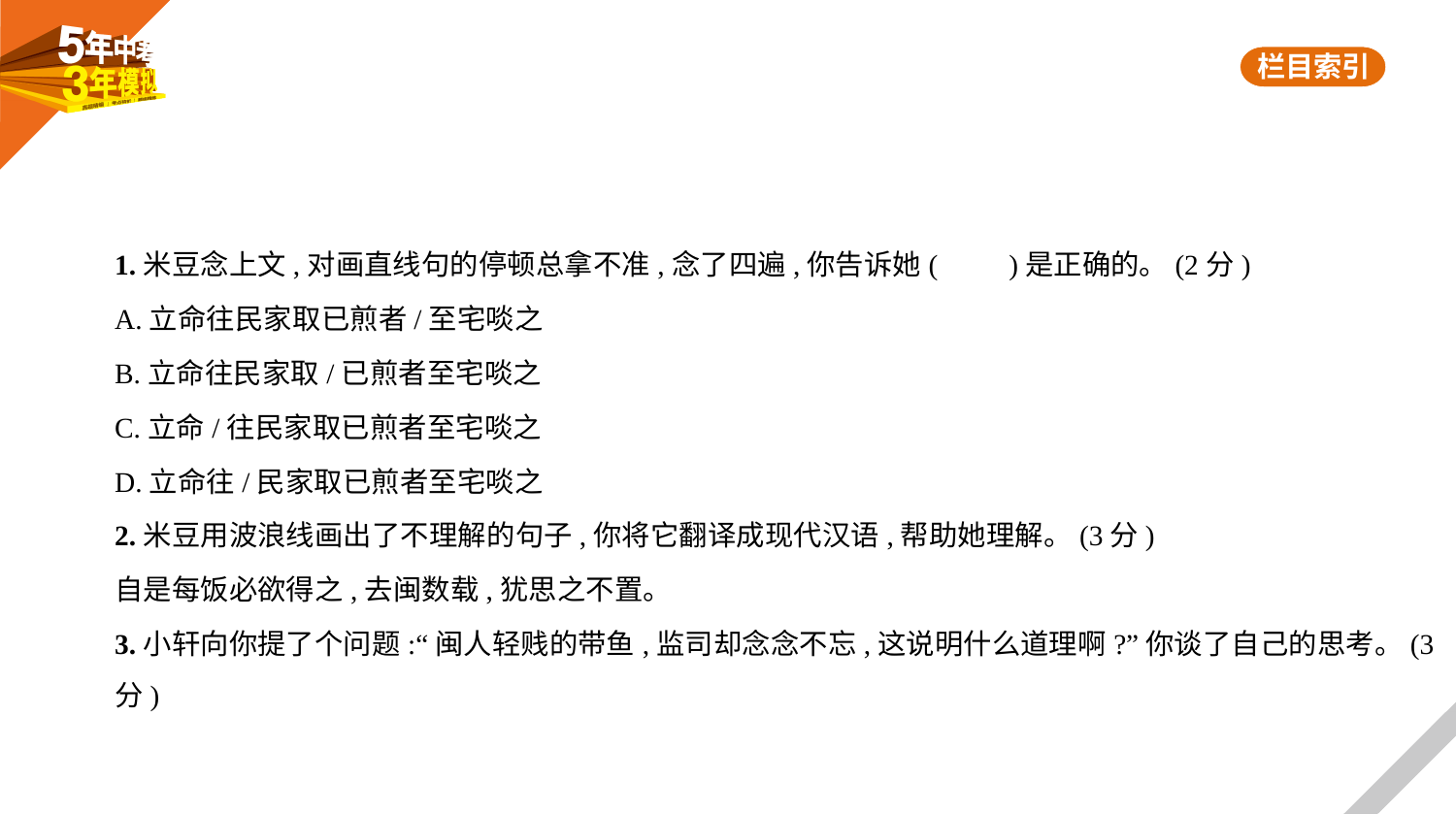

1.米豆念上文,对画直线句的停顿总拿不准,念了四遍,你告诉她(　　)是正确的。(2分)
A.立命往民家取已煎者/至宅啖之
B.立命往民家取/已煎者至宅啖之
C.立命/往民家取已煎者至宅啖之
D.立命往/民家取已煎者至宅啖之
2.米豆用波浪线画出了不理解的句子,你将它翻译成现代汉语,帮助她理解。(3分)
自是每饭必欲得之,去闽数载,犹思之不置。
3.小轩向你提了个问题:“闽人轻贱的带鱼,监司却念念不忘,这说明什么道理啊?”你谈了自己的思考。(3
分)